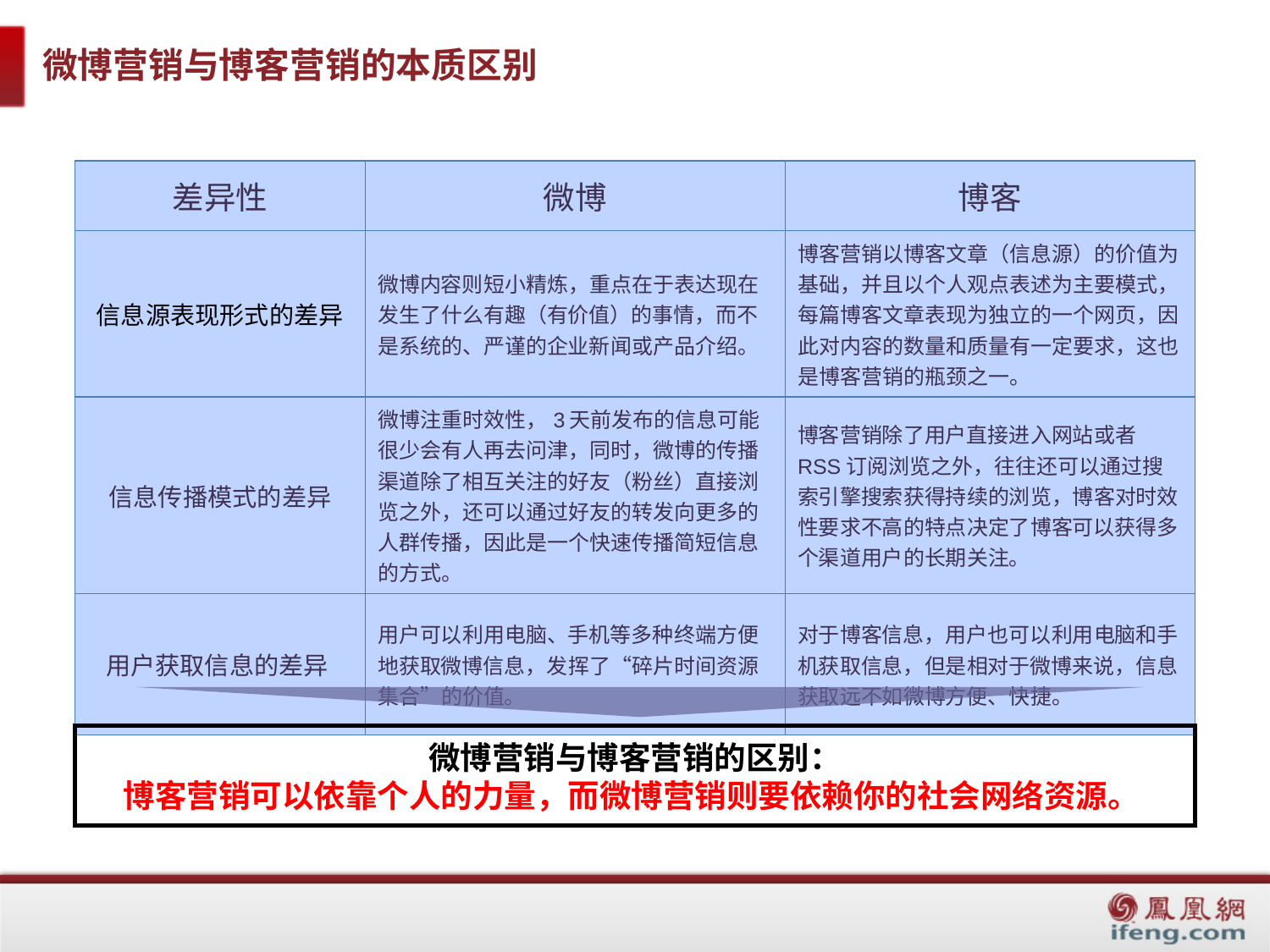

# 微博营销与博客营销的本质区别
| 差异性 | 微博 | 博客 |
| --- | --- | --- |
| 信息源表现形式的差异 | 微博内容则短小精炼，重点在于表达现在发生了什么有趣（有价值）的事情，而不是系统的、严谨的企业新闻或产品介绍。 | 博客营销以博客文章（信息源）的价值为基础，并且以个人观点表述为主要模式，每篇博客文章表现为独立的一个网页，因此对内容的数量和质量有一定要求，这也是博客营销的瓶颈之一。 |
| 信息传播模式的差异 | 微博注重时效性，3天前发布的信息可能很少会有人再去问津，同时，微博的传播渠道除了相互关注的好友（粉丝）直接浏览之外，还可以通过好友的转发向更多的人群传播，因此是一个快速传播简短信息的方式。 | 博客营销除了用户直接进入网站或者RSS订阅浏览之外，往往还可以通过搜索引擎搜索获得持续的浏览，博客对时效性要求不高的特点决定了博客可以获得多个渠道用户的长期关注。 |
| 用户获取信息的差异 | 用户可以利用电脑、手机等多种终端方便地获取微博信息，发挥了“碎片时间资源集合”的价值。 | 对于博客信息，用户也可以利用电脑和手机获取信息，但是相对于微博来说，信息获取远不如微博方便、快捷。 |

微博营销与博客营销的区别：
博客营销可以依靠个人的力量，而微博营销则要依赖你的社会网络资源。